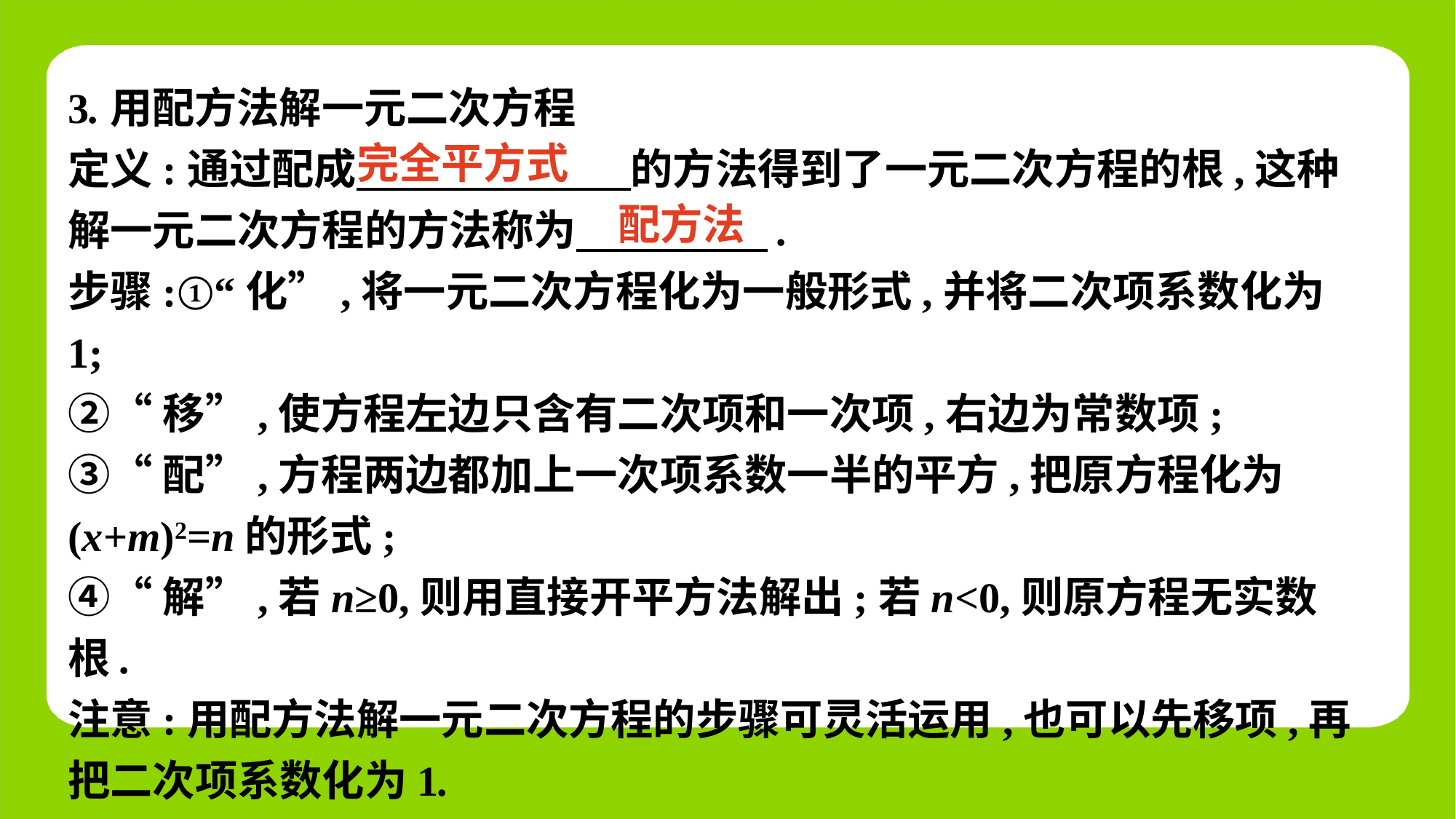

3.用配方法解一元二次方程
定义:通过配成　                        的方法得到了一元二次方程的根,这种解一元二次方程的方法称为　           　.
步骤:①“化”,将一元二次方程化为一般形式,并将二次项系数化为1;
②“移”,使方程左边只含有二次项和一次项,右边为常数项;
③“配”,方程两边都加上一次项系数一半的平方,把原方程化为(x+m)2=n的形式;
④“解”,若n≥0,则用直接开平方法解出;若n<0,则原方程无实数根.
注意:用配方法解一元二次方程的步骤可灵活运用,也可以先移项,再把二次项系数化为1.
完全平方式
配方法